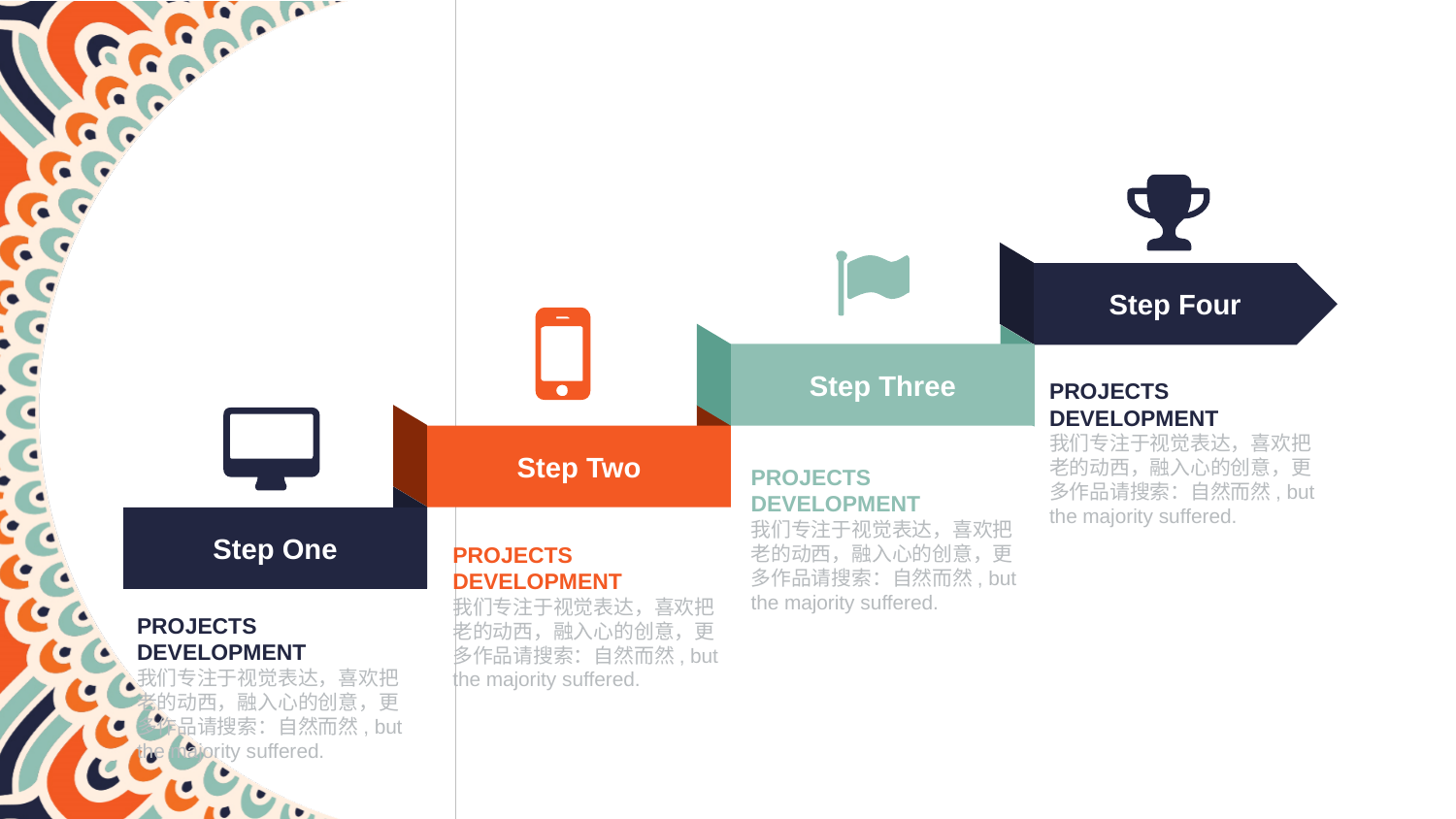

Step Four

Step Three

PROJECTS DEVELOPMENT
我们专注于视觉表达，喜欢把老的动西，融入心的创意，更多作品请搜索：自然而然, but the majority suffered.
Step Two

PROJECTS DEVELOPMENT
我们专注于视觉表达，喜欢把老的动西，融入心的创意，更多作品请搜索：自然而然, but the majority suffered.
Step One

PROJECTS DEVELOPMENT
我们专注于视觉表达，喜欢把老的动西，融入心的创意，更多作品请搜索：自然而然, but the majority suffered.
PROJECTS DEVELOPMENT
我们专注于视觉表达，喜欢把老的动西，融入心的创意，更多作品请搜索：自然而然, but the majority suffered.